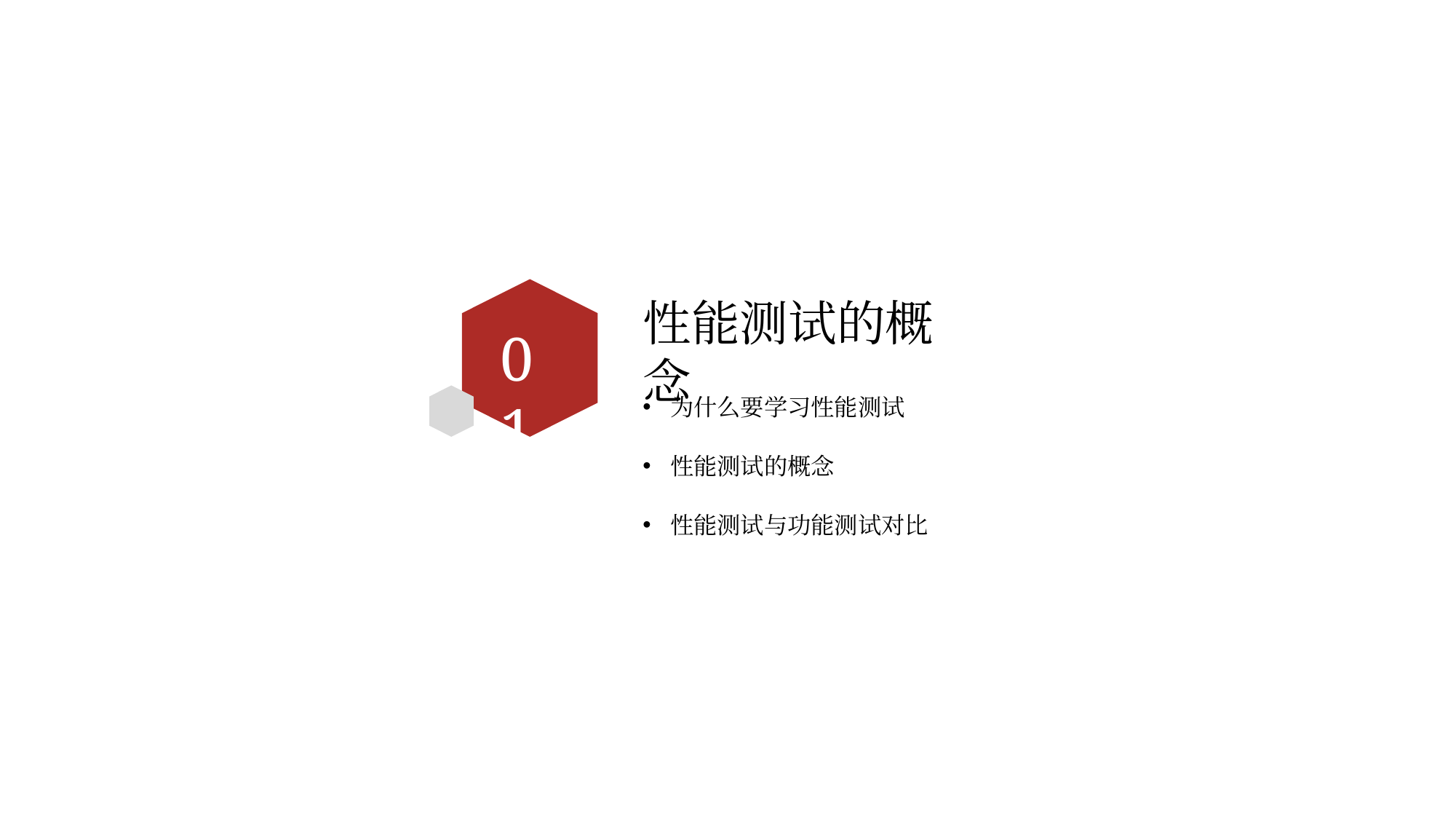

性能测试的概念
01
为什么要学习性能测试
性能测试的概念
性能测试与功能测试对比